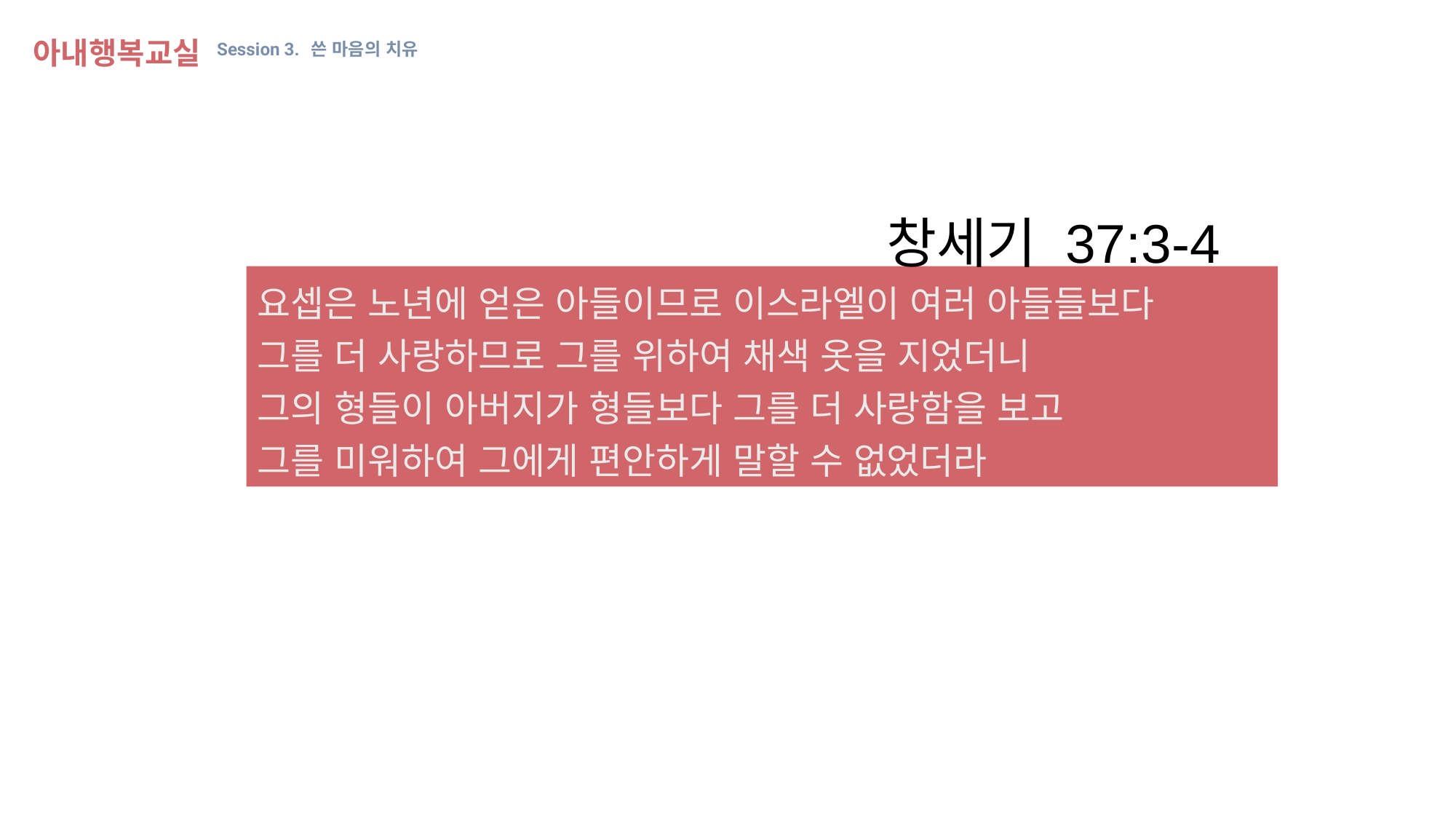

아내행복교실 Session 3. 쓴 마음의 치유
창세기 37:3-4
요셉은 노년에 얻은 아들이므로 이스라엘이 여러 아들들보다
그를 더 사랑하므로 그를 위하여 채색 옷을 지었더니
그의 형들이 아버지가 형들보다 그를 더 사랑함을 보고
그를 미워하여 그에게 편안하게 말할 수 없었더라